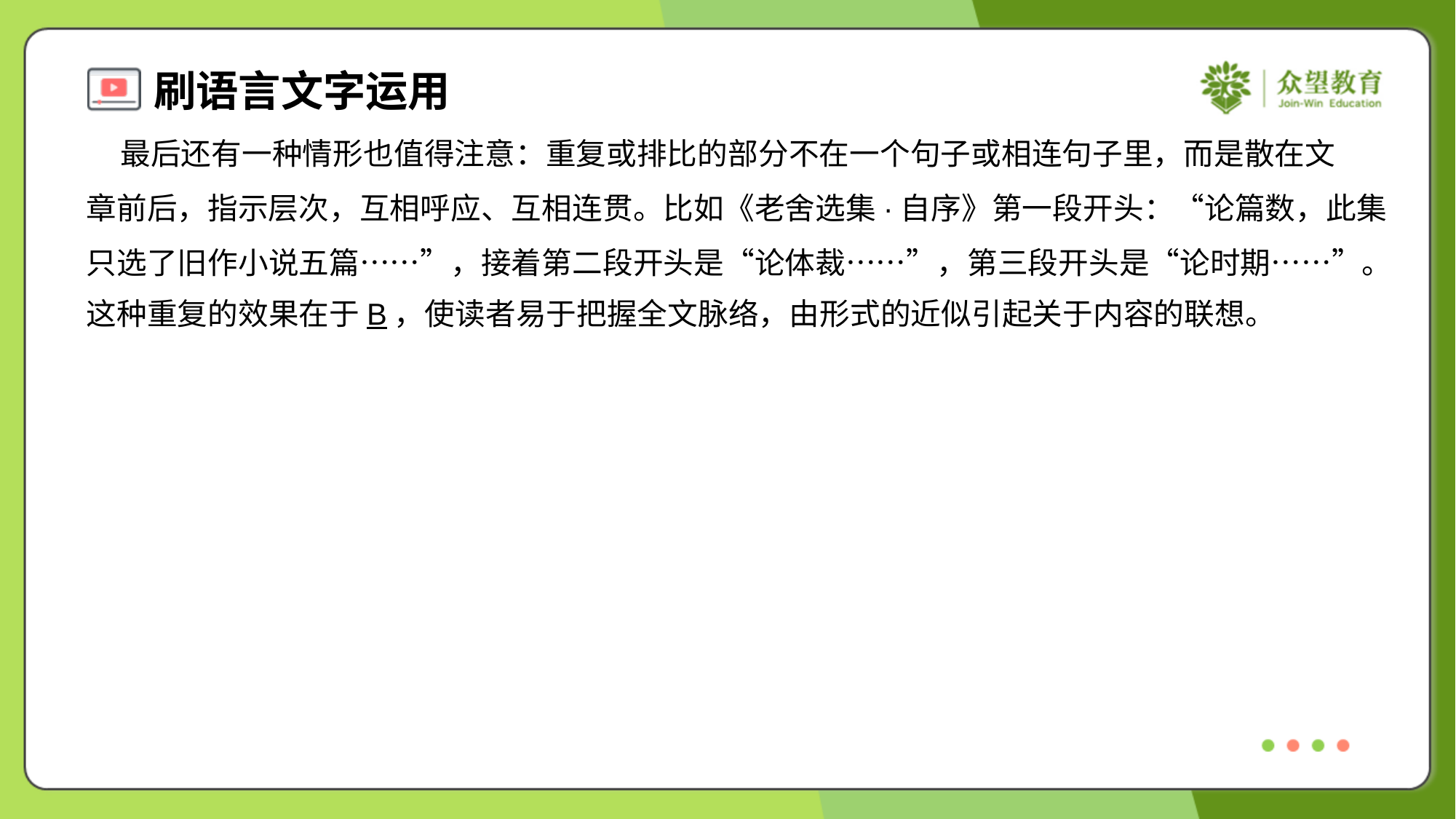

最后还有一种情形也值得注意：重复或排比的部分不在一个句子或相连句子里，而是散在文
章前后，指示层次，互相呼应、互相连贯。比如《老舍选集·自序》第一段开头：“论篇数，此集
只选了旧作小说五篇……”，接着第二段开头是“论体裁……”，第三段开头是“论时期……”。
这种重复的效果在于B，使读者易于把握全文脉络，由形式的近似引起关于内容的联想。